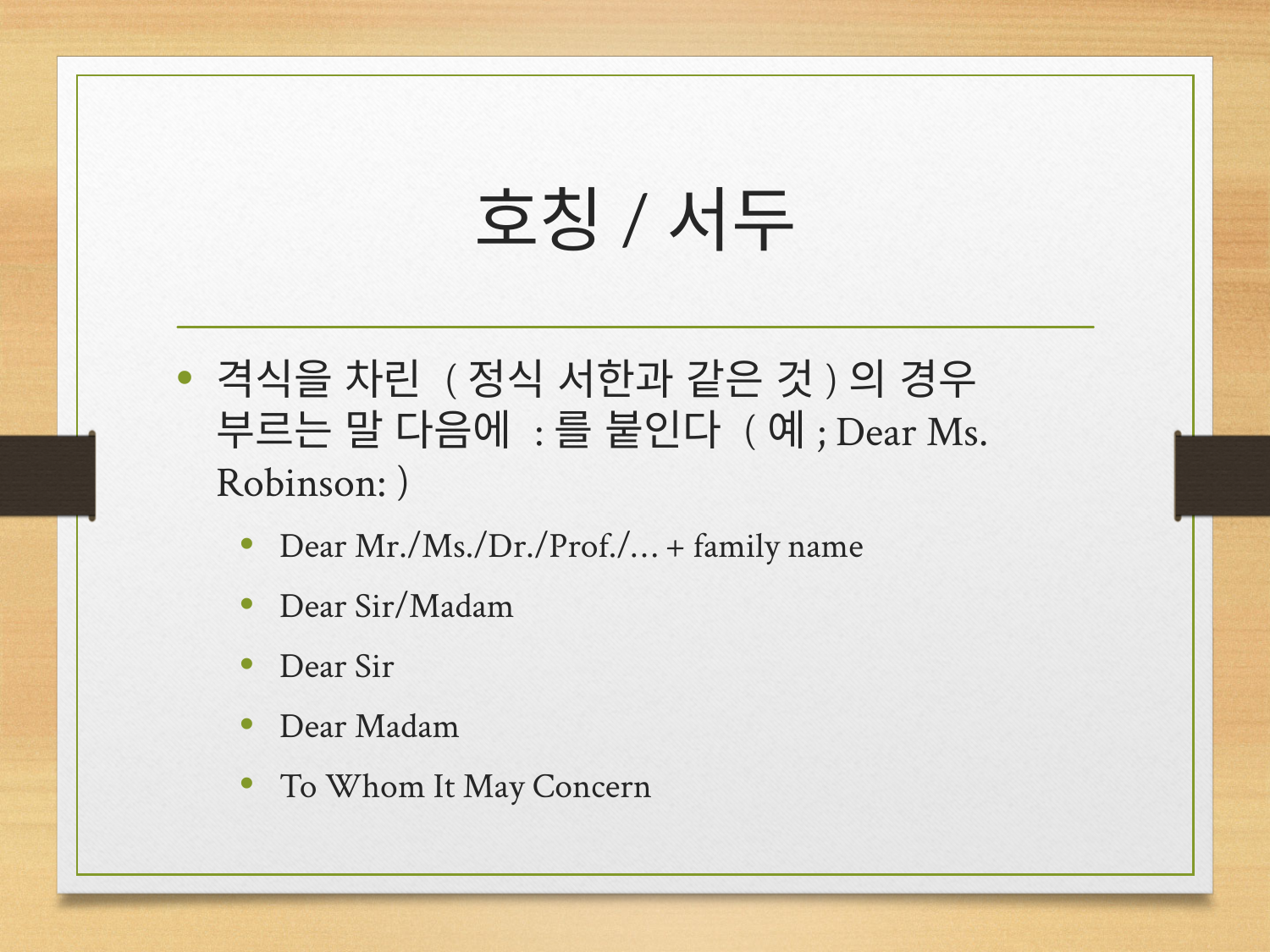

# 호칭/서두
격식을 차린 (정식 서한과 같은 것)의 경우  부르는 말 다음에 :를 붙인다 (예; Dear Ms. Robinson: )
Dear Mr./Ms./Dr./Prof./… + family name
Dear Sir/Madam
Dear Sir
Dear Madam
To Whom It May Concern